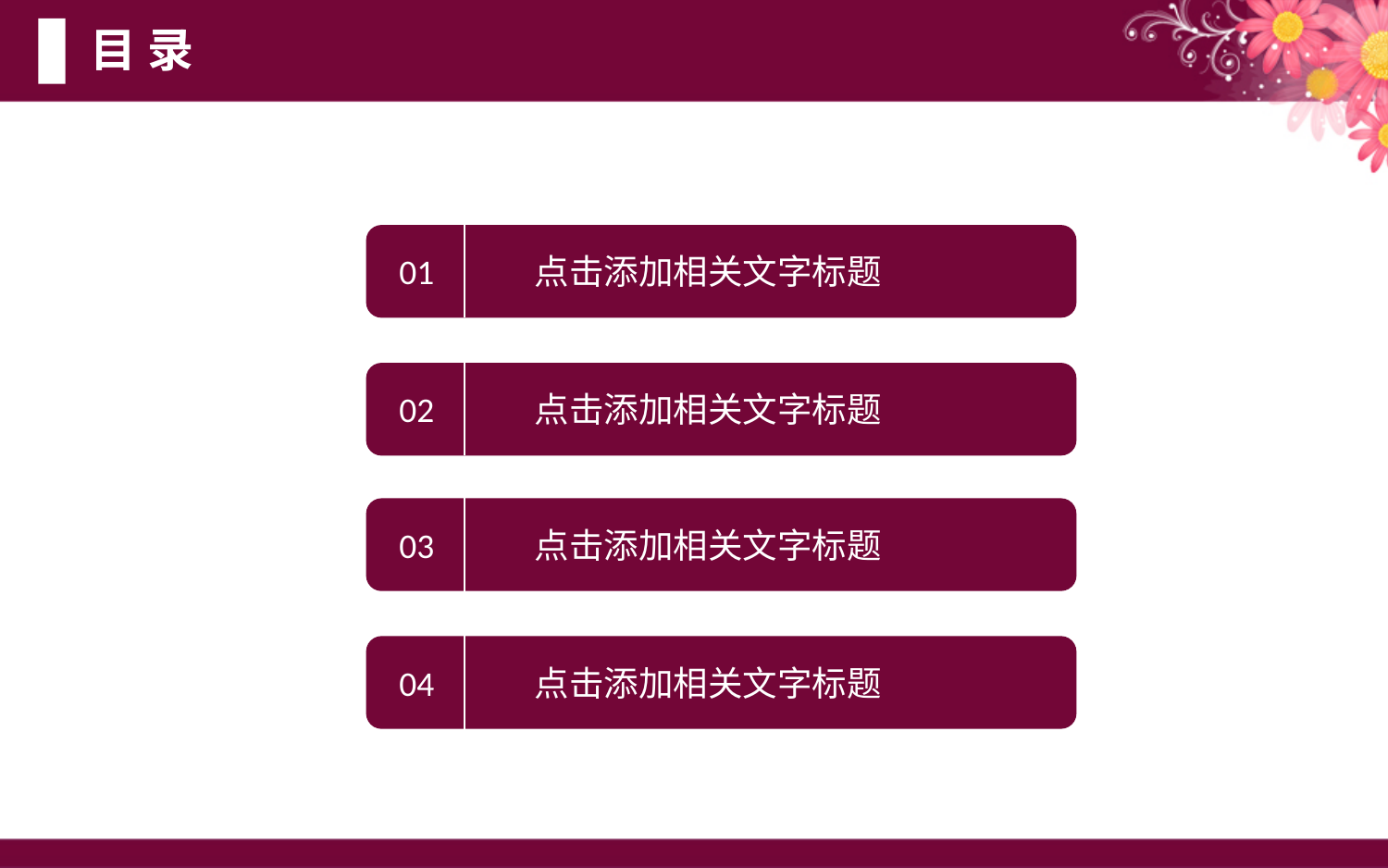

目录

01
点击添加相关文字标题

02
点击添加相关文字标题

03
点击添加相关文字标题

04
点击添加相关文字标题